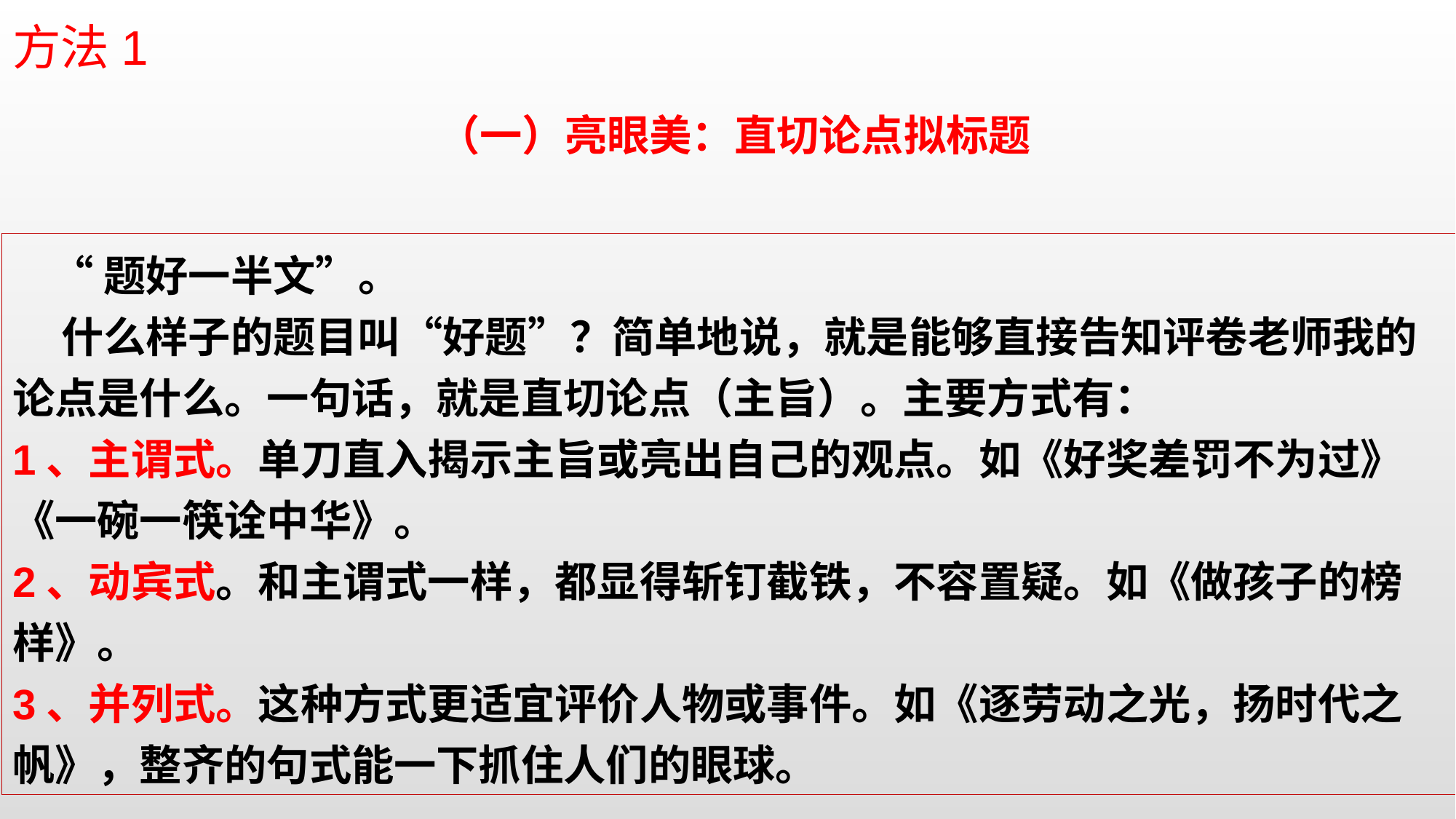

方法1
（一）亮眼美：直切论点拟标题
    “题好一半文”。
    什么样子的题目叫“好题”？简单地说，就是能够直接告知评卷老师我的论点是什么。一句话，就是直切论点（主旨）。主要方式有：
1、主谓式。单刀直入揭示主旨或亮出自己的观点。如《好奖差罚不为过》《一碗一筷诠中华》。
2、动宾式。和主谓式一样，都显得斩钉截铁，不容置疑。如《做孩子的榜样》。
3、并列式。这种方式更适宜评价人物或事件。如《逐劳动之光，扬时代之帆》，整齐的句式能一下抓住人们的眼球。